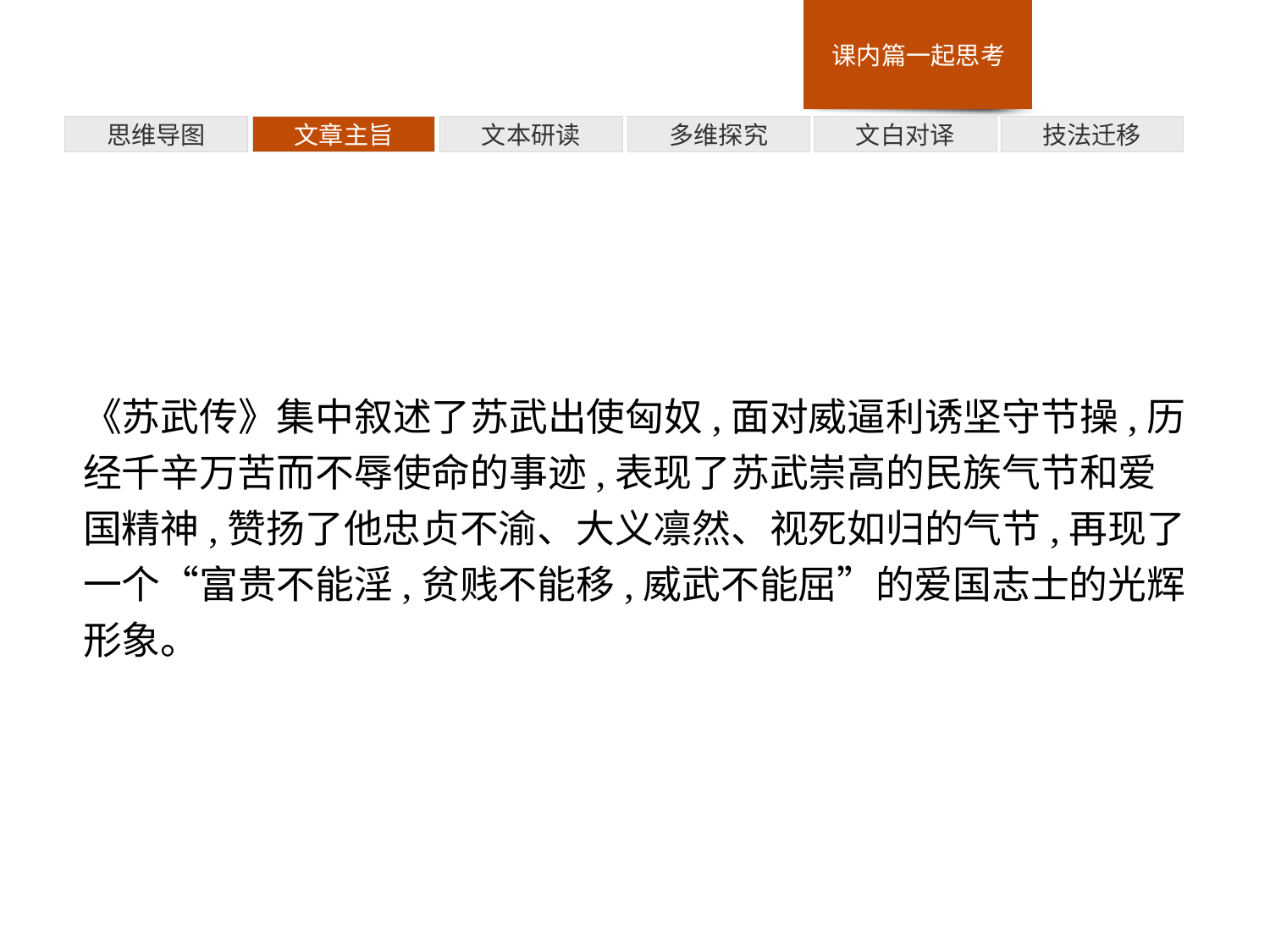

多维探究
思维导图
文章主旨
文本研读
文白对译
技法迁移
《苏武传》集中叙述了苏武出使匈奴,面对威逼利诱坚守节操,历经千辛万苦而不辱使命的事迹,表现了苏武崇高的民族气节和爱国精神,赞扬了他忠贞不渝、大义凛然、视死如归的气节,再现了一个“富贵不能淫,贫贱不能移,威武不能屈”的爱国志士的光辉形象。